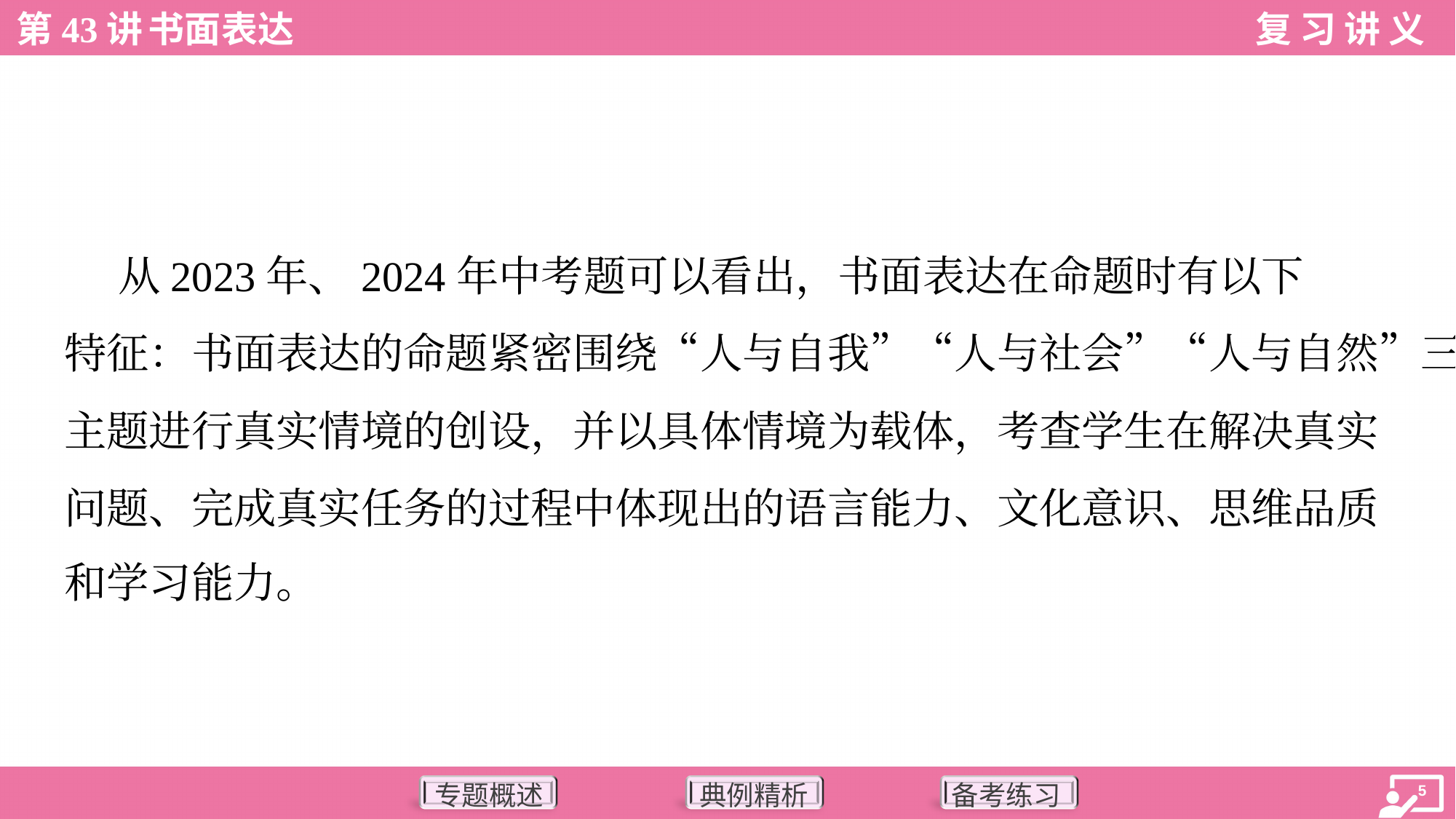

从2023年、2024年中考题可以看出，书面表达在命题时有以下
特征：书面表达的命题紧密围绕“人与自我”“人与社会”“人与自然”三大
主题进行真实情境的创设，并以具体情境为载体，考查学生在解决真实
问题、完成真实任务的过程中体现出的语言能力、文化意识、思维品质
和学习能力。